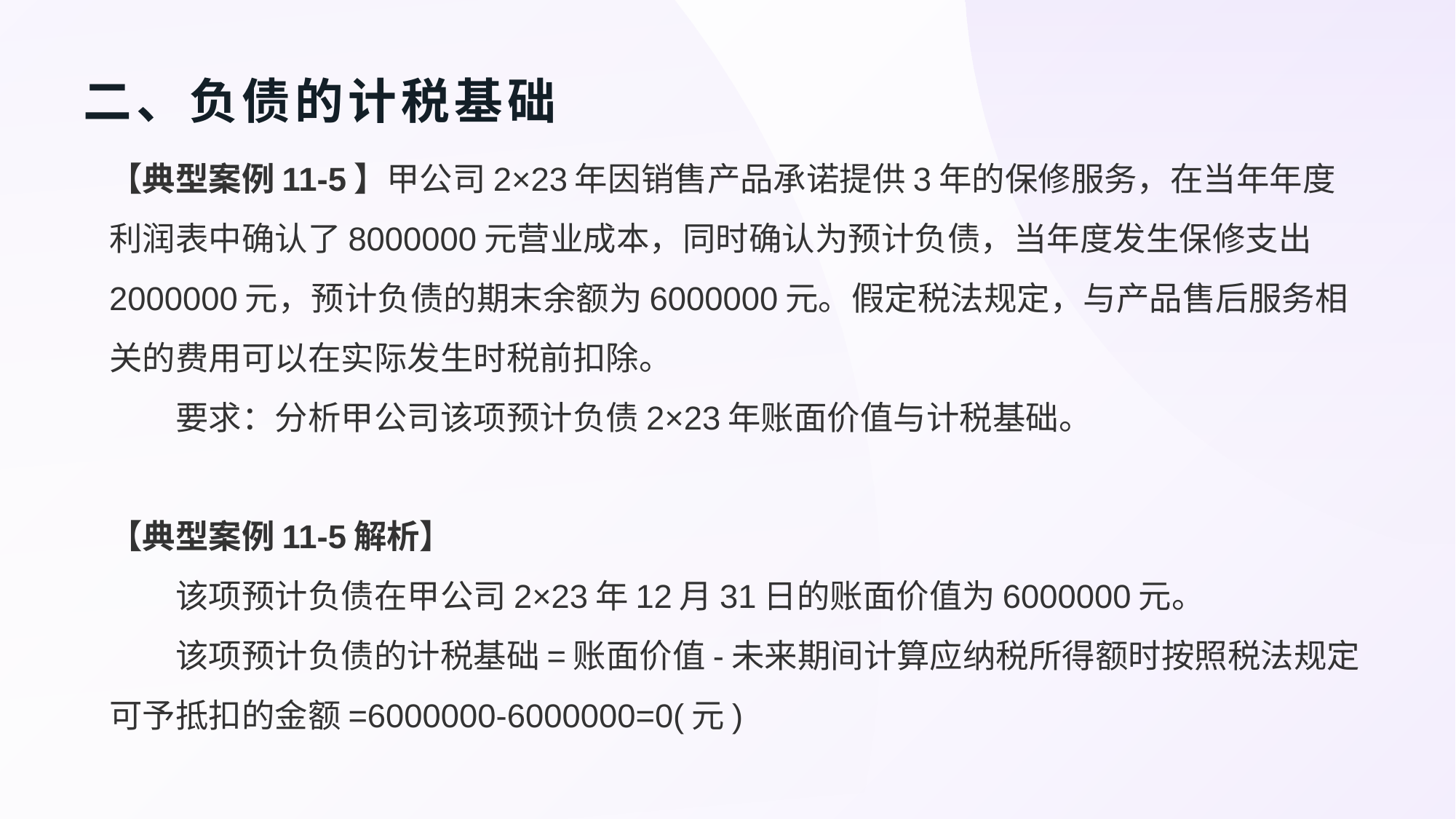

# 二、负债的计税基础
【典型案例11-5】甲公司2×23年因销售产品承诺提供3年的保修服务，在当年年度利润表中确认了8000000元营业成本，同时确认为预计负债，当年度发生保修支出2000000元，预计负债的期末余额为6000000元。假定税法规定，与产品售后服务相关的费用可以在实际发生时税前扣除。
要求：分析甲公司该项预计负债2×23年账面价值与计税基础。

【典型案例11-5解析】
该项预计负债在甲公司2×23年12月31日的账面价值为6000000元。
该项预计负债的计税基础=账面价值-未来期间计算应纳税所得额时按照税法规定可予抵扣的金额=6000000-6000000=0(元)